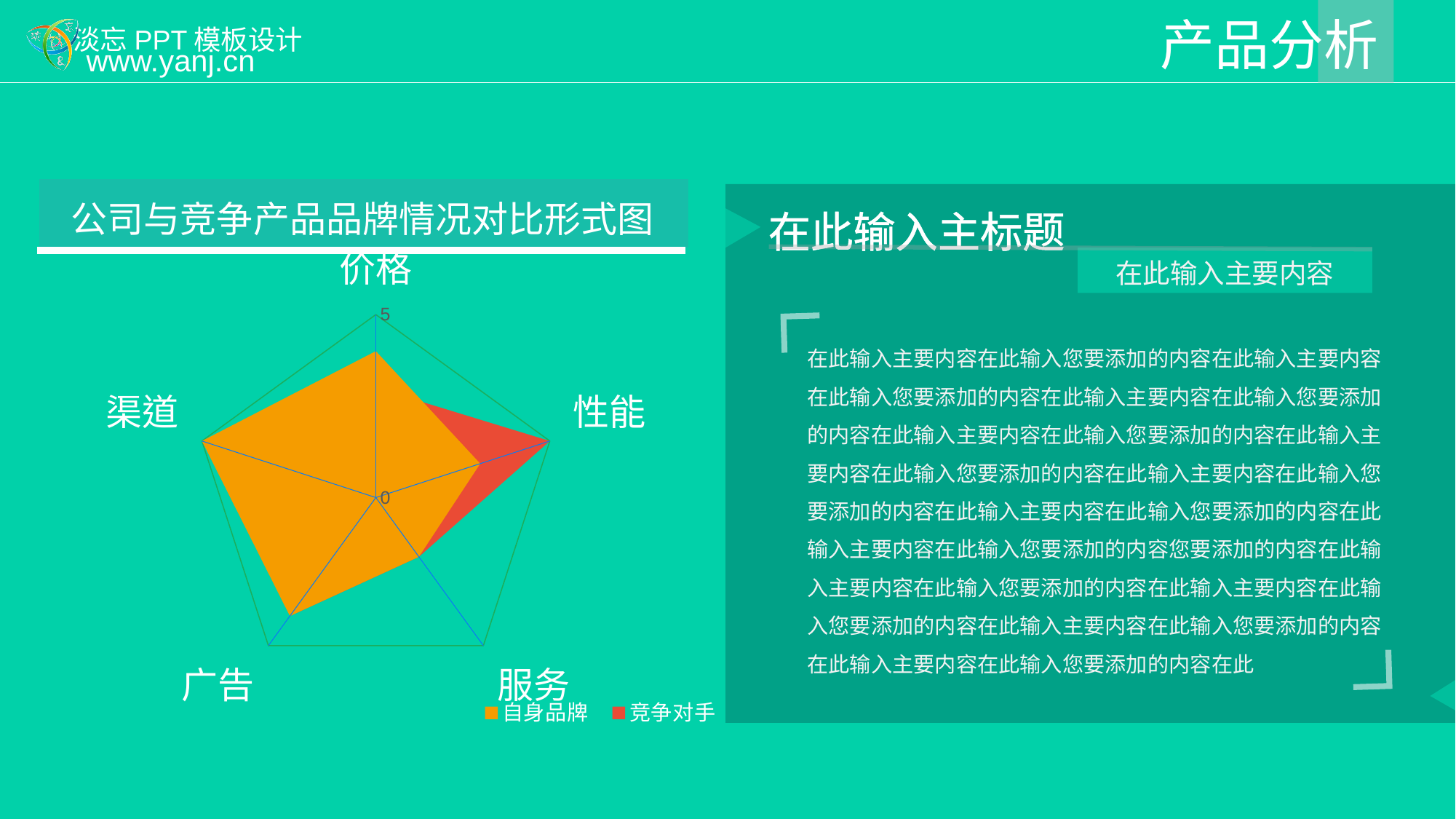

产品分析

### Chart

| Category | 自身品牌 | 竞争对手 |
|---|---|---|
| 价格 | 4.0 | 3.0 |
| 性能 | 3.0 | 5.0 |
| 服务 | 2.0 | 2.0 |
| 广告 | 4.0 | 4.0 |
| 渠道 | 5.0 | 3.0 |
公司与竞争产品品牌情况对比形式图
在此输入主标题

在此输入主要内容

在此输入主要内容在此输入您要添加的内容在此输入主要内容在此输入您要添加的内容在此输入主要内容在此输入您要添加的内容在此输入主要内容在此输入您要添加的内容在此输入主要内容在此输入您要添加的内容在此输入主要内容在此输入您要添加的内容在此输入主要内容在此输入您要添加的内容在此输入主要内容在此输入您要添加的内容您要添加的内容在此输入主要内容在此输入您要添加的内容在此输入主要内容在此输入您要添加的内容在此输入主要内容在此输入您要添加的内容在此输入主要内容在此输入您要添加的内容在此